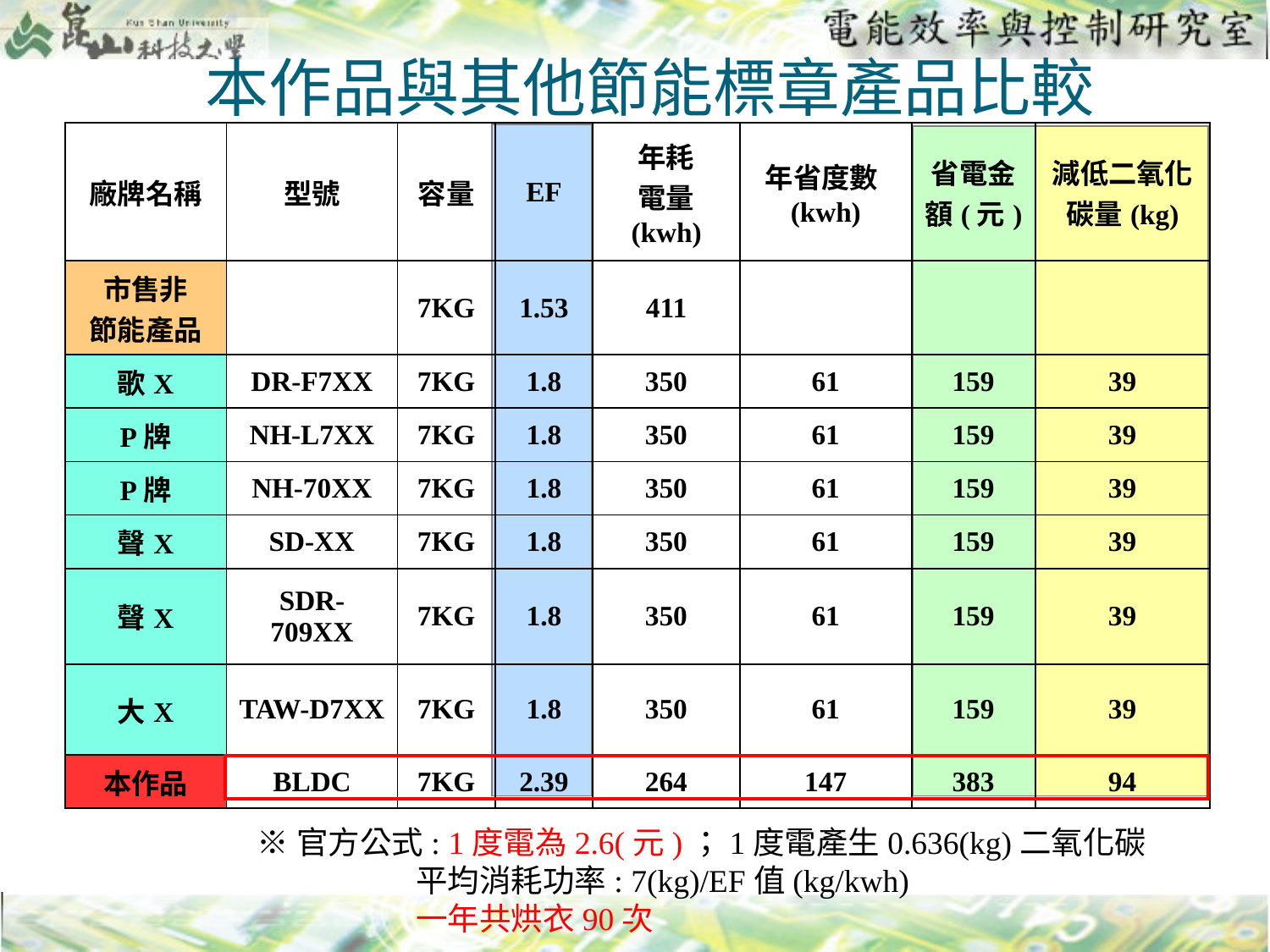

本作品與其他節能標章產品比較
| 廠牌名稱 | 型號 | 容量 | EF | 年耗 電量 (kwh) | 年省度數(kwh) | 省電金額(元) | 減低二氧化碳量(kg) |
| --- | --- | --- | --- | --- | --- | --- | --- |
| 市售非 節能產品 |  | 7KG | 1.53 | 411 |  |  |  |
| 歌X | DR-F7XX | 7KG | 1.8 | 350 | 61 | 159 | 39 |
| P牌 | NH-L7XX | 7KG | 1.8 | 350 | 61 | 159 | 39 |
| P牌 | NH-70XX | 7KG | 1.8 | 350 | 61 | 159 | 39 |
| 聲X | SD-XX | 7KG | 1.8 | 350 | 61 | 159 | 39 |
| 聲X | SDR-709XX | 7KG | 1.8 | 350 | 61 | 159 | 39 |
| 大X | TAW-D7XX | 7KG | 1.8 | 350 | 61 | 159 | 39 |
| 本作品 | BLDC | 7KG | 2.39 | 264 | 147 | 383 | 94 |

※官方公式: 1度電為2.6(元)；1度電產生0.636(kg)二氧化碳
                     平均消耗功率: 7(kg)/EF值(kg/kwh)
                     一年共烘衣90次